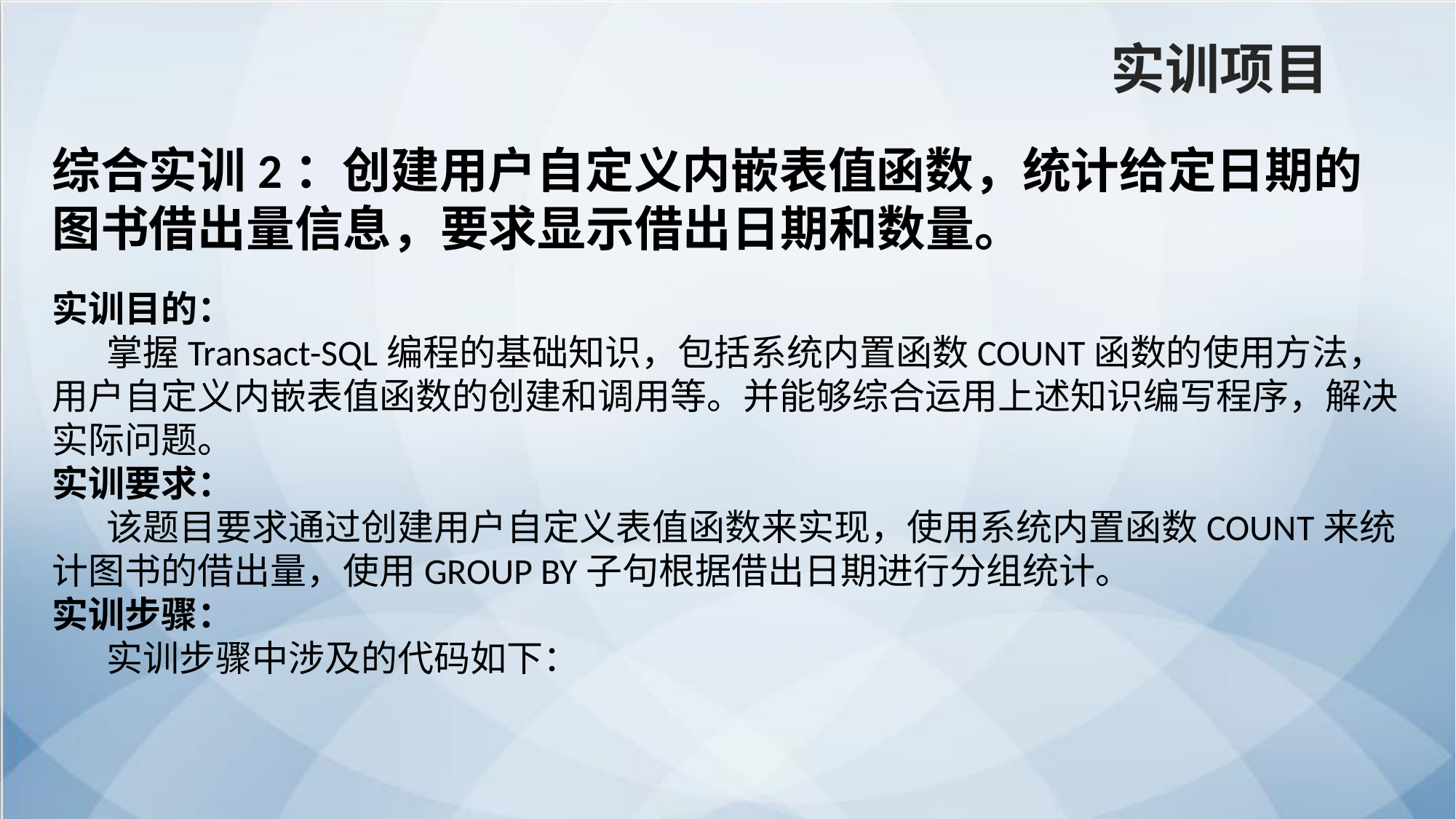

实训项目
综合实训2：创建用户自定义内嵌表值函数，统计给定日期的图书借出量信息，要求显示借出日期和数量。
实训目的：
掌握Transact-SQL编程的基础知识，包括系统内置函数COUNT函数的使用方法，用户自定义内嵌表值函数的创建和调用等。并能够综合运用上述知识编写程序，解决实际问题。
实训要求：
该题目要求通过创建用户自定义表值函数来实现，使用系统内置函数COUNT来统计图书的借出量，使用GROUP BY子句根据借出日期进行分组统计。
实训步骤：
实训步骤中涉及的代码如下：